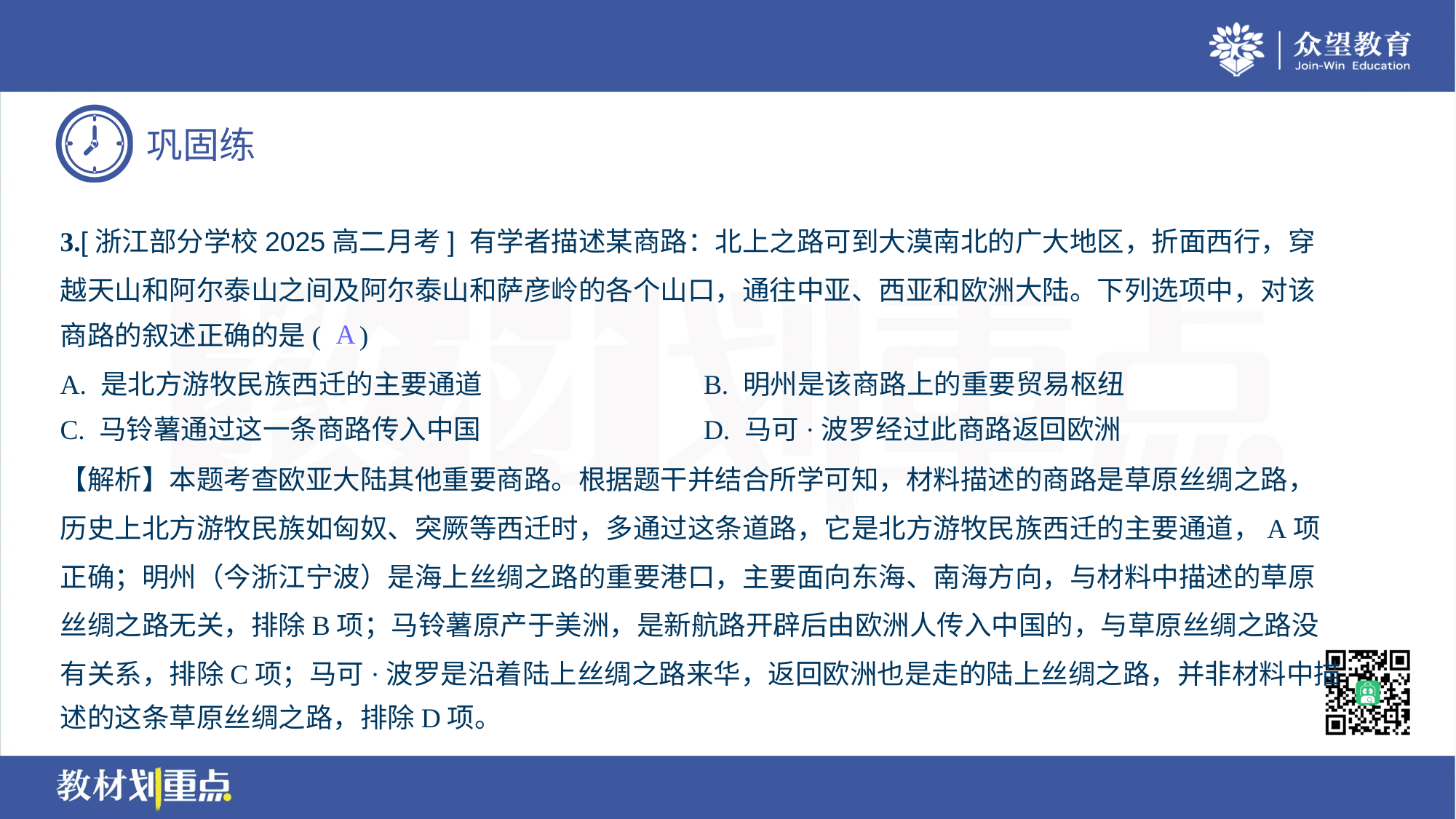

3.[浙江部分学校2025高二月考] 有学者描述某商路：北上之路可到大漠南北的广大地区，折面西行，穿
越天山和阿尔泰山之间及阿尔泰山和萨彦岭的各个山口，通往中亚、西亚和欧洲大陆。下列选项中，对该
商路的叙述正确的是(     )
A
A. 是北方游牧民族西迁的主要通道	B. 明州是该商路上的重要贸易枢纽
C. 马铃薯通过这一条商路传入中国	D. 马可·波罗经过此商路返回欧洲
【解析】本题考查欧亚大陆其他重要商路。根据题干并结合所学可知，材料描述的商路是草原丝绸之路，
历史上北方游牧民族如匈奴、突厥等西迁时，多通过这条道路，它是北方游牧民族西迁的主要通道，A项
正确；明州（今浙江宁波）是海上丝绸之路的重要港口，主要面向东海、南海方向，与材料中描述的草原
丝绸之路无关，排除B项；马铃薯原产于美洲，是新航路开辟后由欧洲人传入中国的，与草原丝绸之路没
有关系，排除C项；马可·波罗是沿着陆上丝绸之路来华，返回欧洲也是走的陆上丝绸之路，并非材料中描
述的这条草原丝绸之路，排除D项。